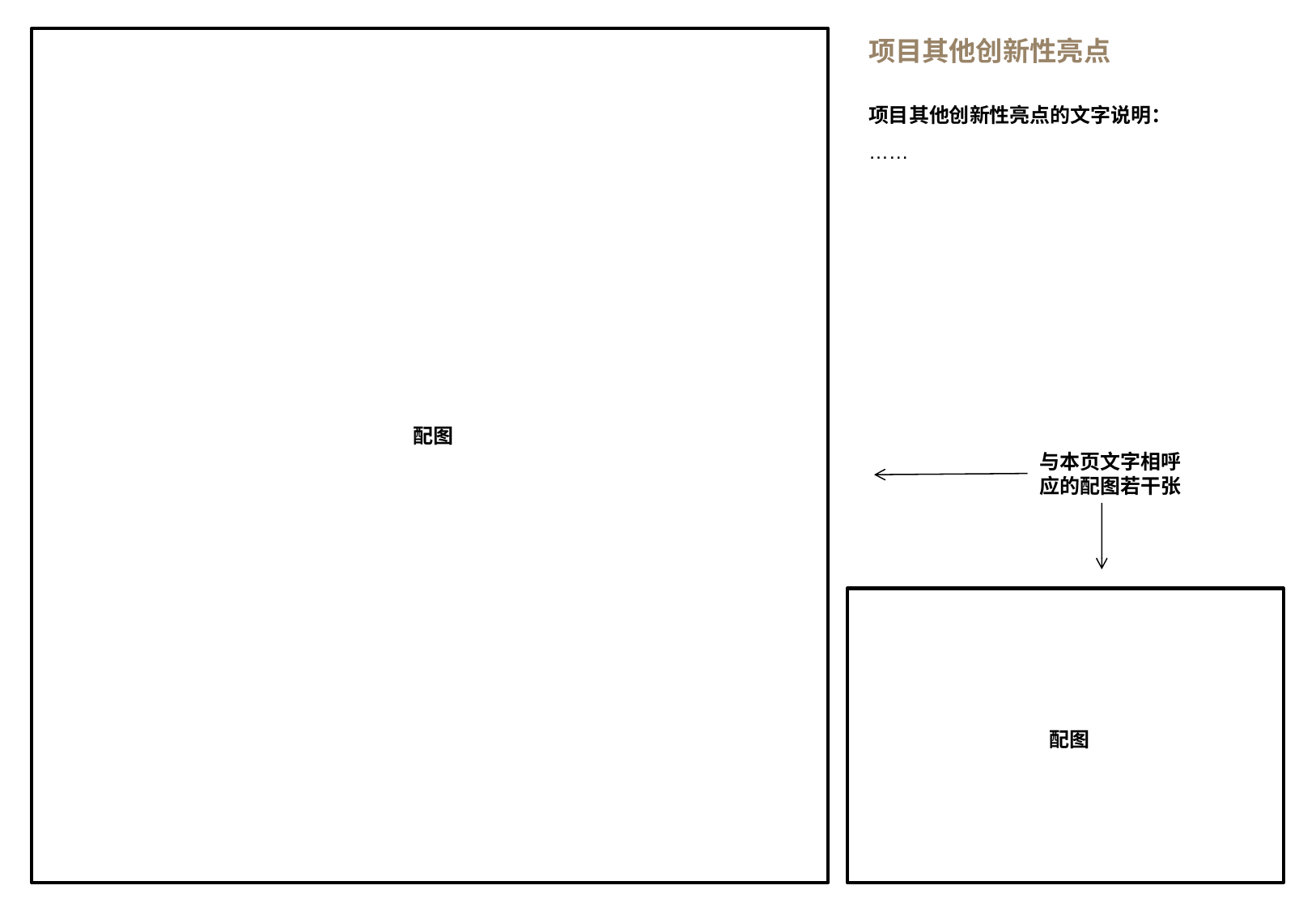

项目其他创新性亮点
项目其他创新性亮点的文字说明：
……
配图
与本页文字相呼应的配图若干张

配图